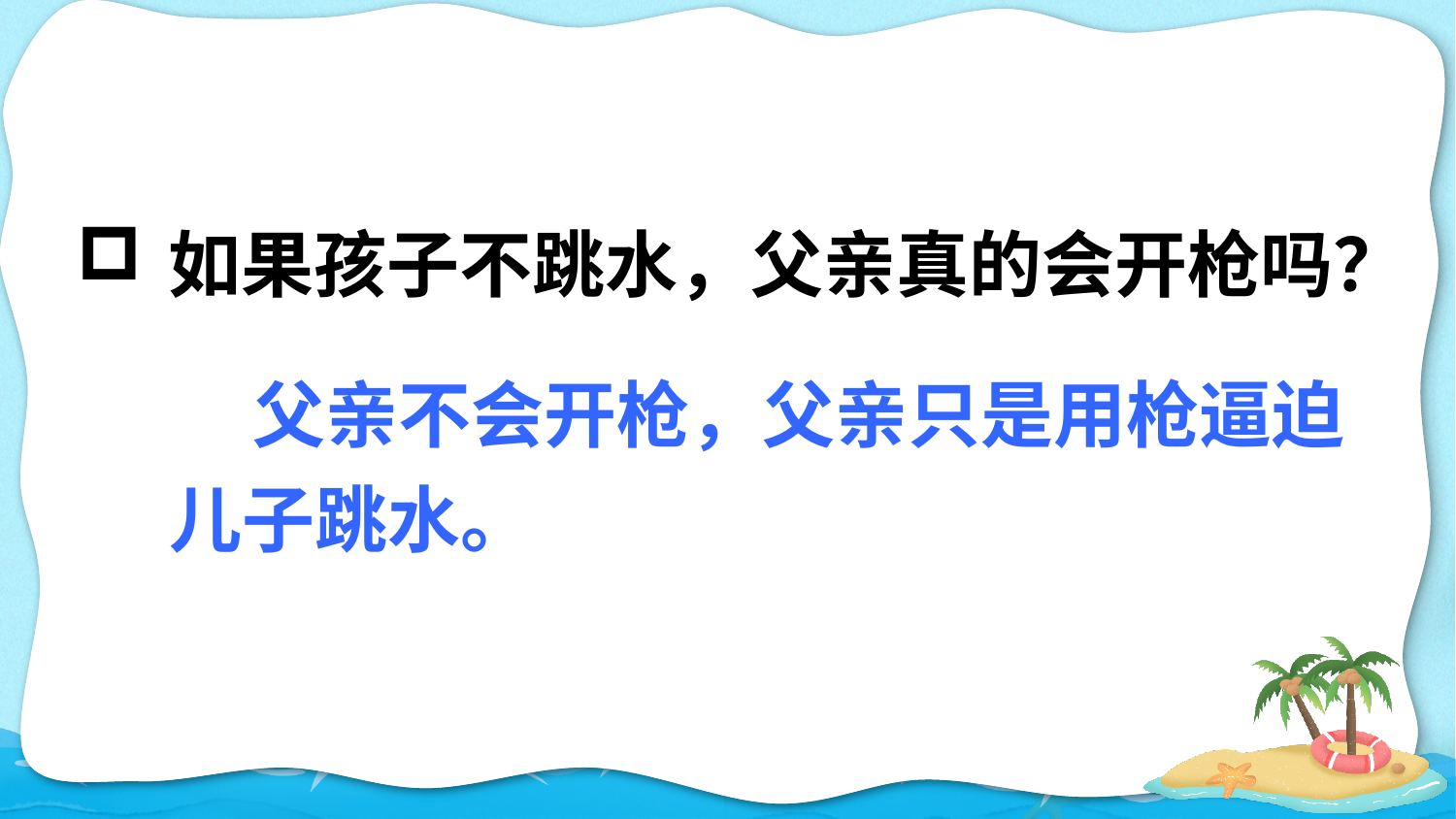

如果孩子不跳水，父亲真的会开枪吗？
    父亲不会开枪，父亲只是用枪逼迫儿子跳水。